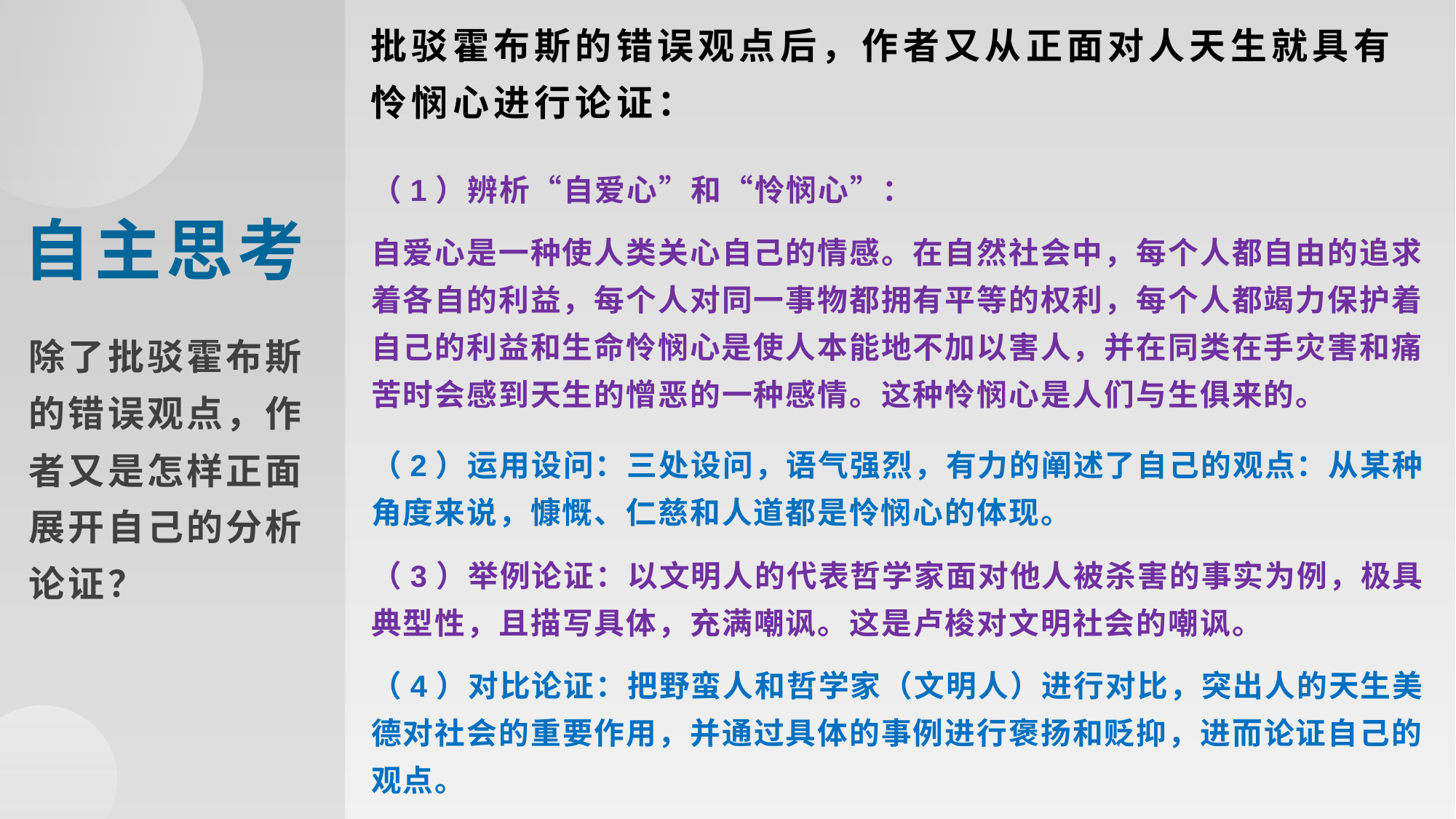

批驳霍布斯的错误观点后，作者又从正面对人天生就具有怜悯心进行论证：

自主思考
（1）辨析“自爱心”和“怜悯心”：
自爱心是一种使人类关心自己的情感。在自然社会中，每个人都自由的追求着各自的利益，每个人对同一事物都拥有平等的权利，每个人都竭力保护着自己的利益和生命怜悯心是使人本能地不加以害人，并在同类在手灾害和痛苦时会感到天生的憎恶的一种感情。这种怜悯心是人们与生俱来的。
除了批驳霍布斯的错误观点，作者又是怎样正面展开自己的分析论证？
（2）运用设问：三处设问，语气强烈，有力的阐述了自己的观点：从某种角度来说，慷慨、仁慈和人道都是怜悯心的体现。
（3）举例论证：以文明人的代表哲学家面对他人被杀害的事实为例，极具典型性，且描写具体，充满嘲讽。这是卢梭对文明社会的嘲讽。
（4）对比论证：把野蛮人和哲学家（文明人）进行对比，突出人的天生美德对社会的重要作用，并通过具体的事例进行褒扬和贬抑，进而论证自己的观点。